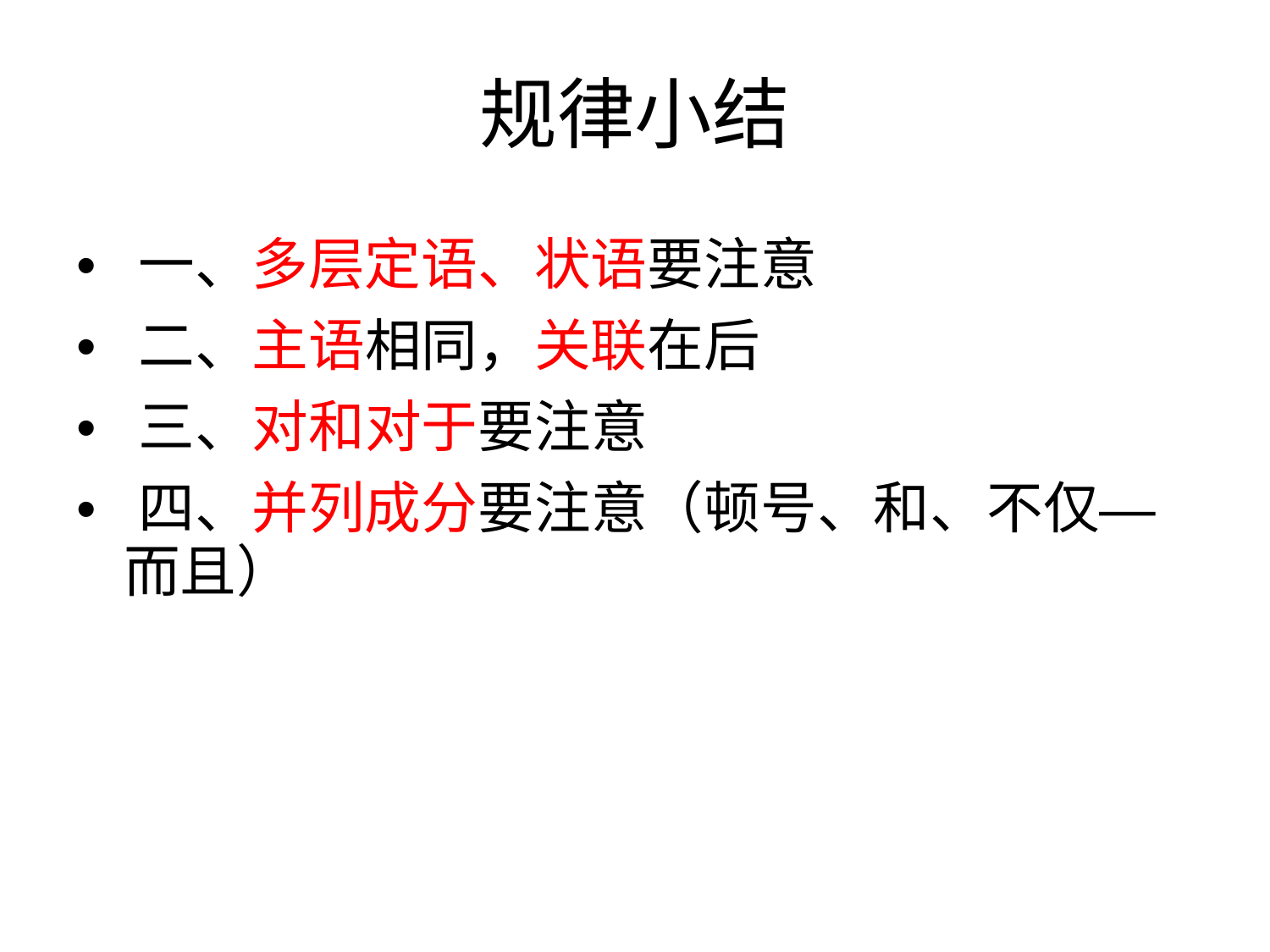

规律小结
• 一、多层定语、状语要注意
• 二、主语相同，关联在后
• 三、对和对于要注意
• 四、并列成分要注意（顿号、和、不仅—
而且）